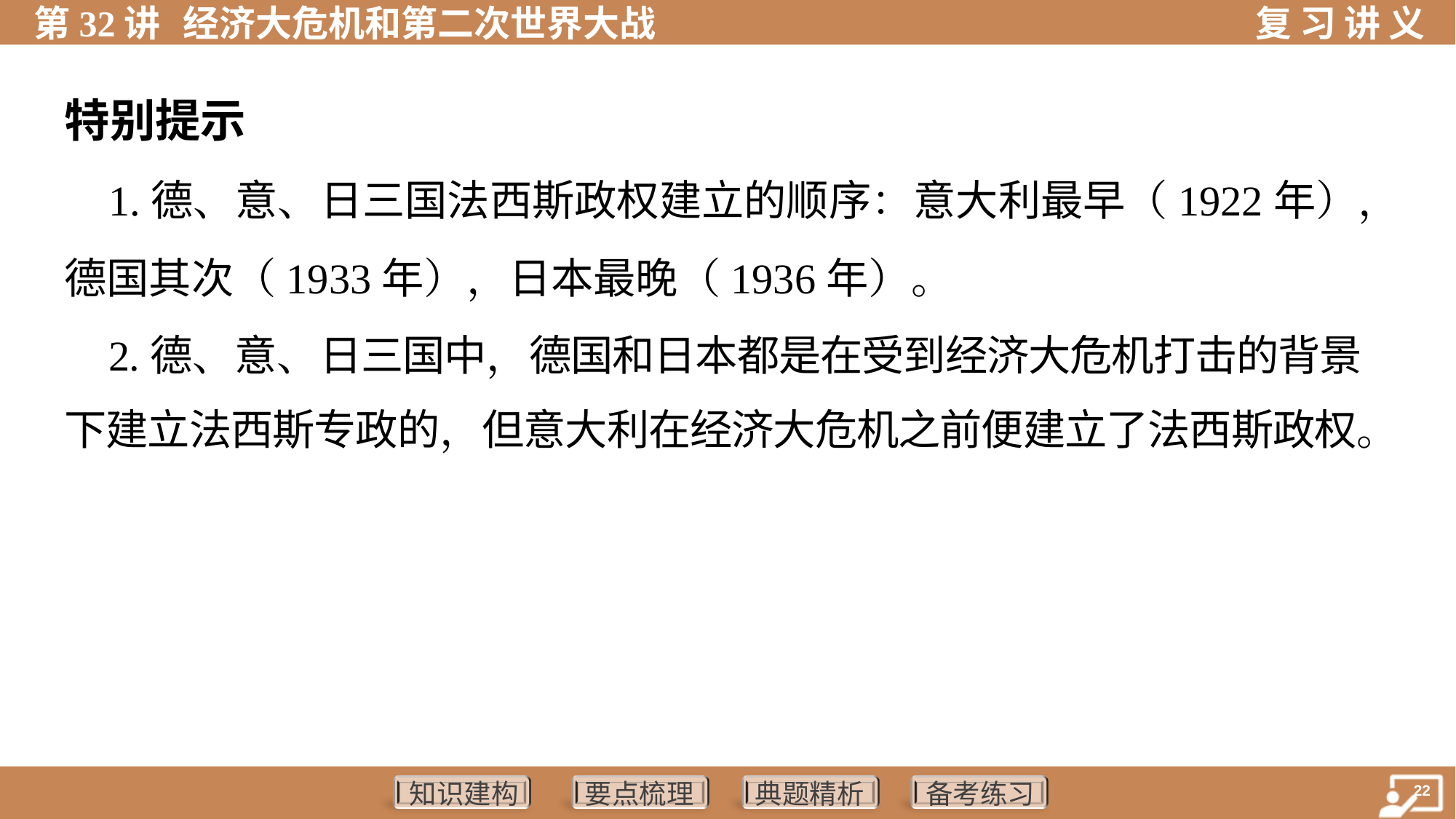

特别提示
    1.德、意、日三国法西斯政权建立的顺序：意大利最早（1922年），
德国其次（1933年），日本最晚（1936年）。
    2.德、意、日三国中，德国和日本都是在受到经济大危机打击的背景
下建立法西斯专政的，但意大利在经济大危机之前便建立了法西斯政权。